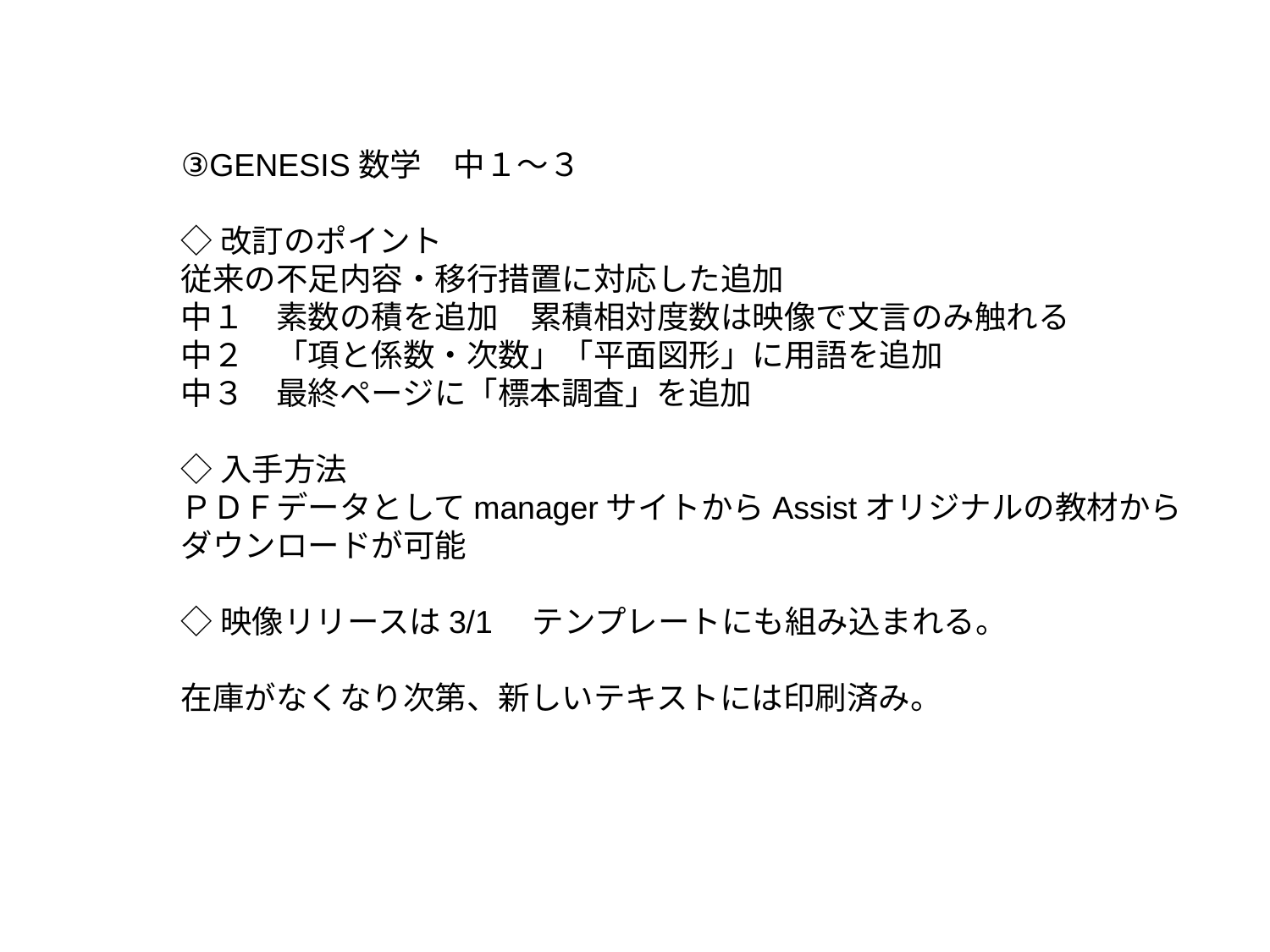

③GENESIS数学　中１～３

◇改訂のポイント
従来の不足内容・移行措置に対応した追加
中１　素数の積を追加　累積相対度数は映像で文言のみ触れる
中２　「項と係数・次数」「平面図形」に用語を追加
中３　最終ページに「標本調査」を追加

◇入手方法
ＰＤＦデータとしてmanagerサイトからAssistオリジナルの教材からダウンロードが可能

◇映像リリースは3/1　テンプレートにも組み込まれる。

在庫がなくなり次第、新しいテキストには印刷済み。